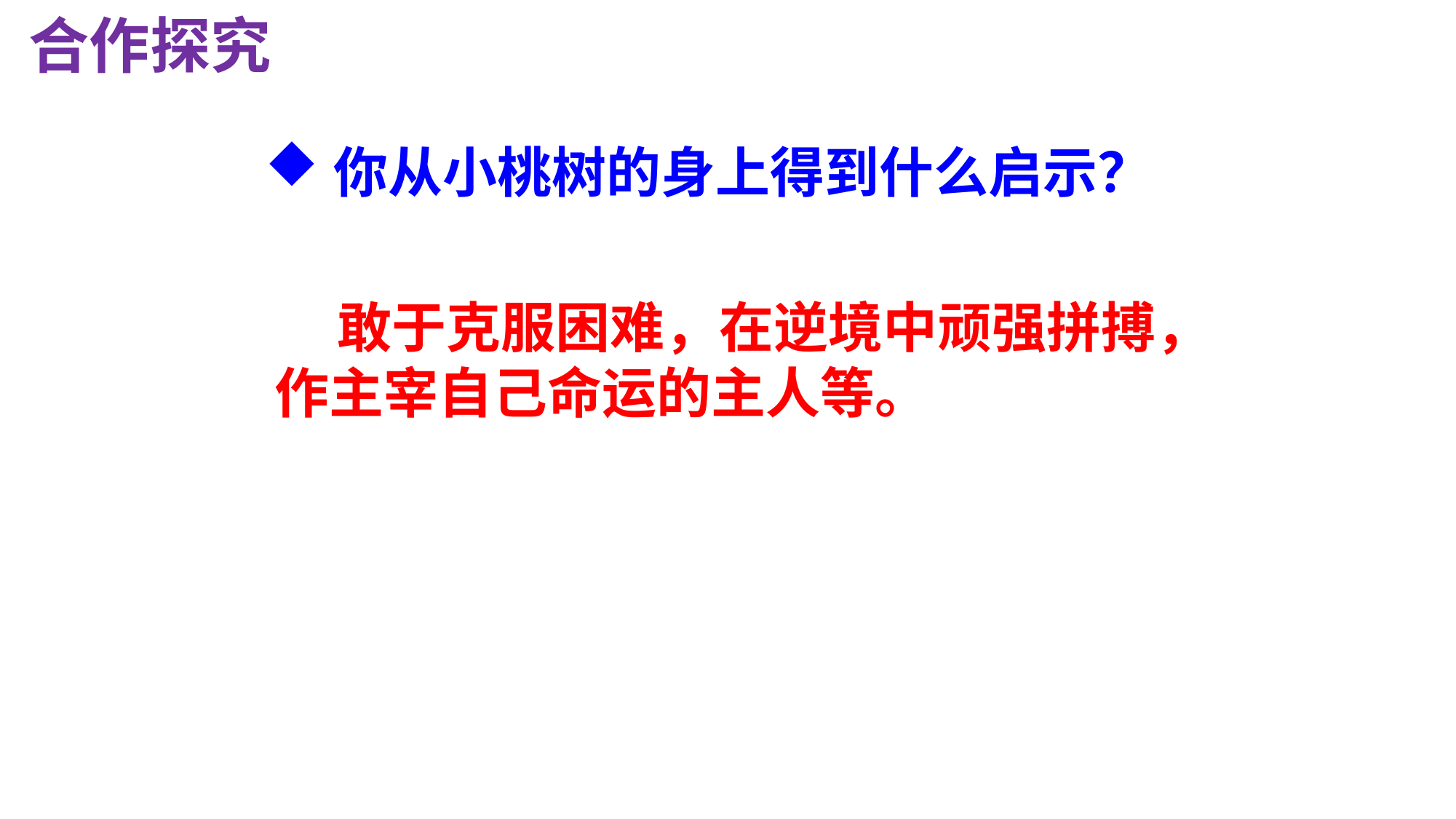

合作探究
你从小桃树的身上得到什么启示？
    敢于克服困难，在逆境中顽强拼搏，作主宰自己命运的主人等。